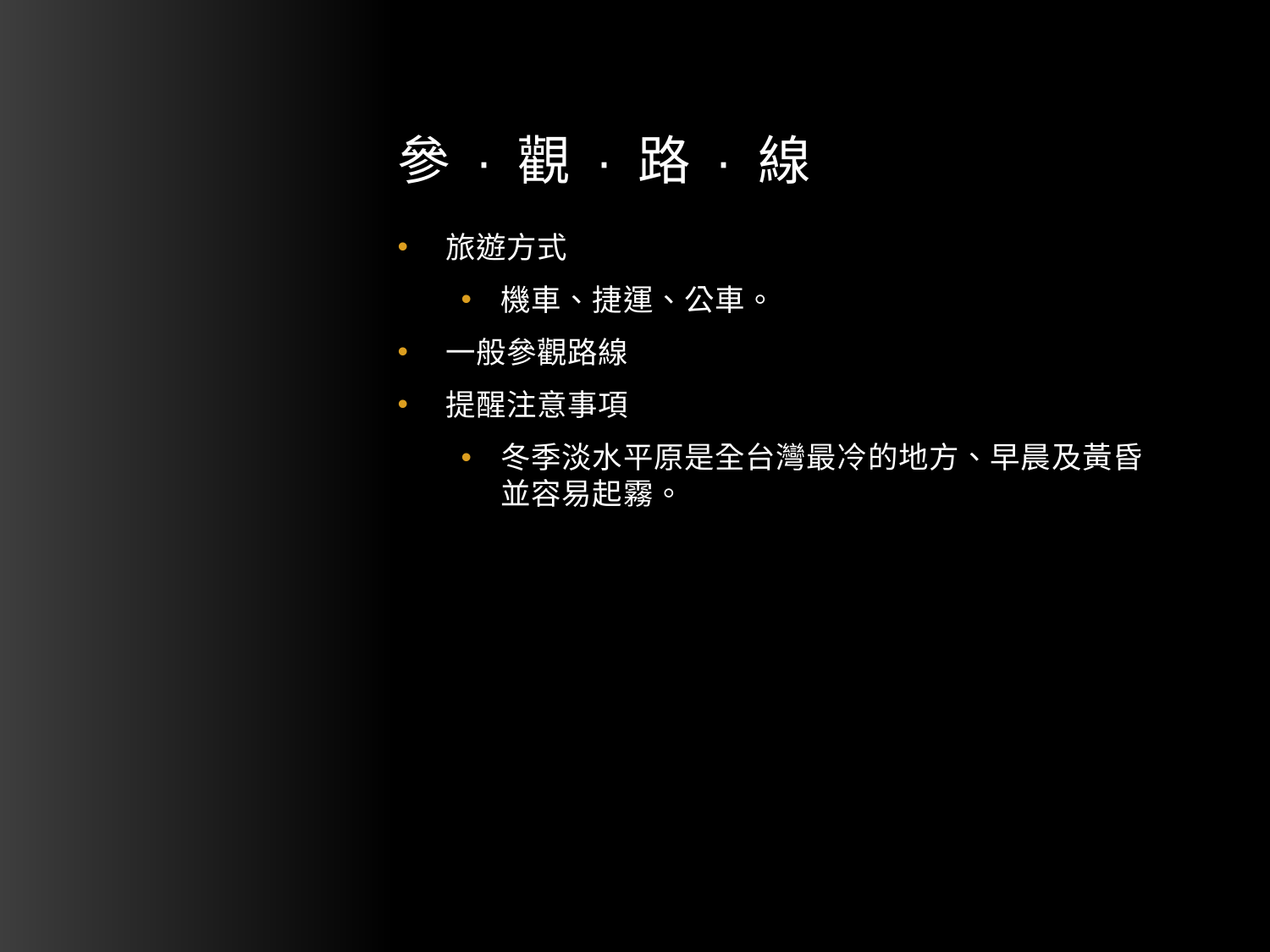

# 參 · 觀 · 路 · 線
旅遊方式
機車、捷運、公車。
一般參觀路線
提醒注意事項
冬季淡水平原是全台灣最冷的地方、早晨及黃昏並容易起霧。